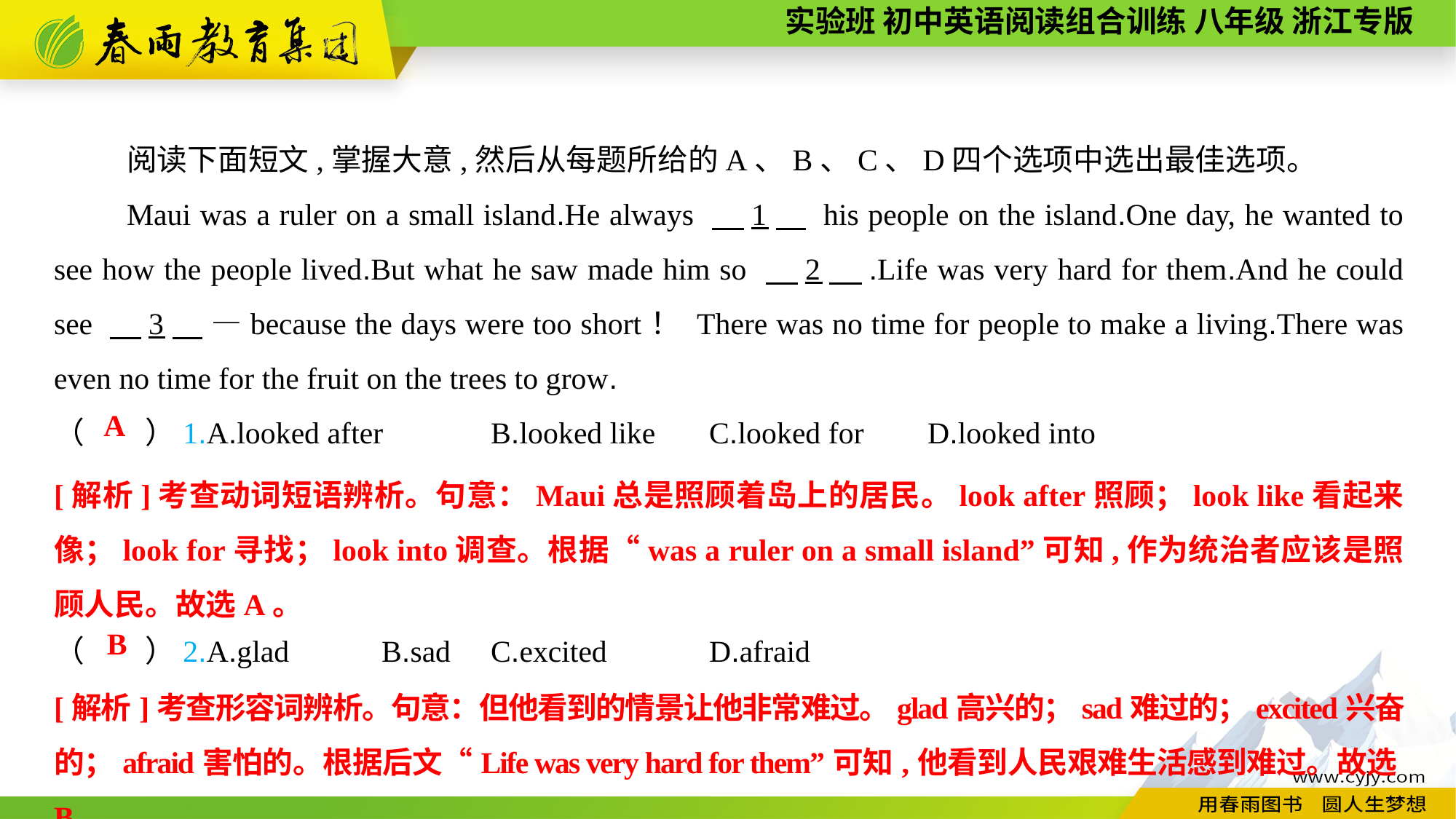

阅读下面短文,掌握大意,然后从每题所给的A、B、C、D四个选项中选出最佳选项。
Maui was a ruler on a small island.He always 　1　 his people on the island.One day, he wanted to see how the people lived.But what he saw made him so 　2　.Life was very hard for them.And he could see 　3　 —because the days were too short！ There was no time for people to make a living.There was even no time for the fruit on the trees to grow.
（　　）1.A.looked after	B.looked like	C.looked for	D.looked into

（　　）2.A.glad	B.sad	C.excited	D.afraid
A
[解析]考查动词短语辨析。句意：Maui总是照顾着岛上的居民。look after照顾；look like看起来像；look for寻找；look into调查。根据“was a ruler on a small island”可知,作为统治者应该是照顾人民。故选A。
B
[解析]考查形容词辨析。句意：但他看到的情景让他非常难过。glad高兴的；sad难过的；excited兴奋的；afraid害怕的。根据后文“Life was very hard for them”可知,他看到人民艰难生活感到难过。故选B。